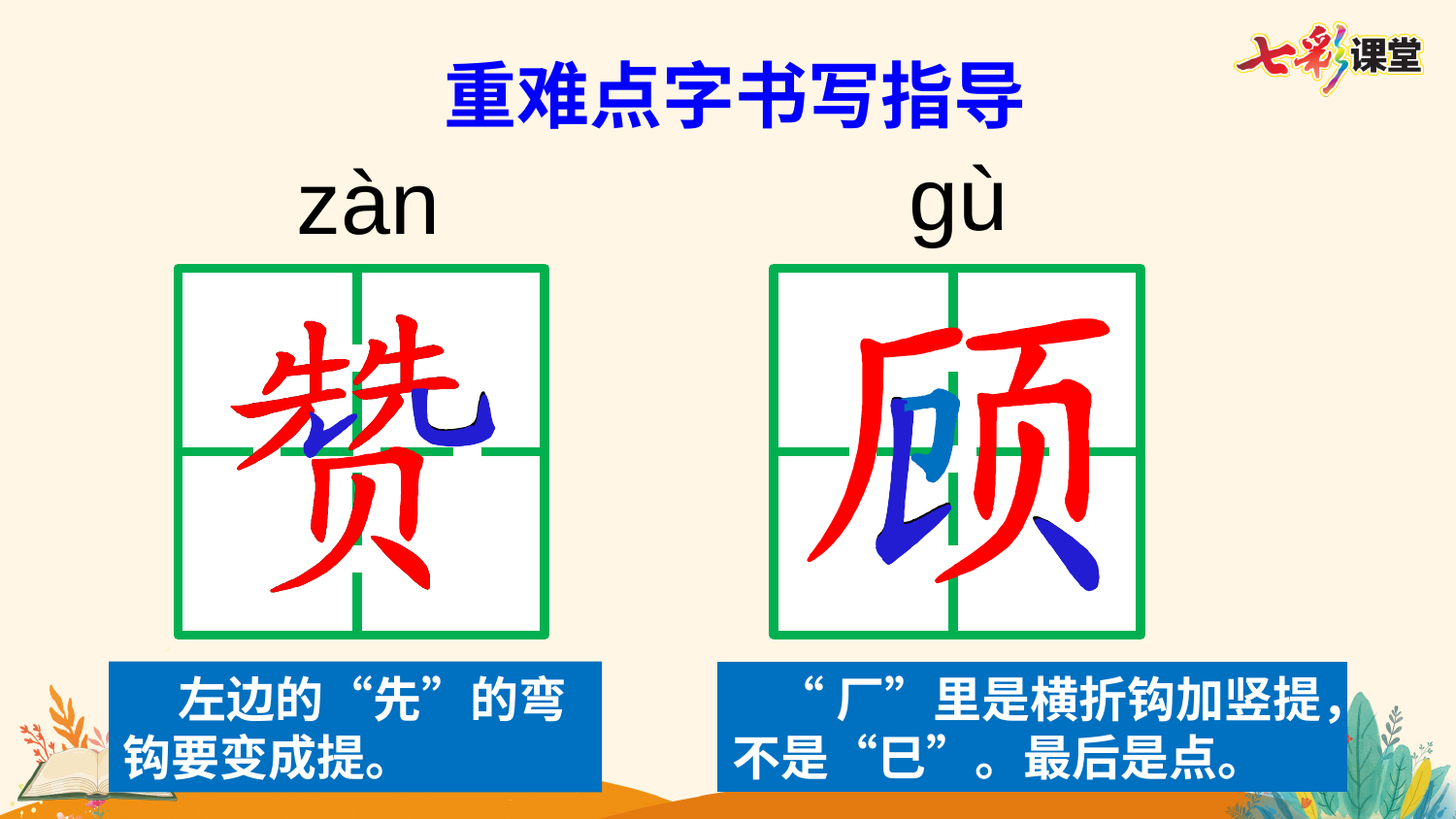

重难点字书写指导
gù
zàn

    左边的“先”的弯钩要变成提。
    “厂”里是横折钩加竖提，不是“巳”。最后是点。